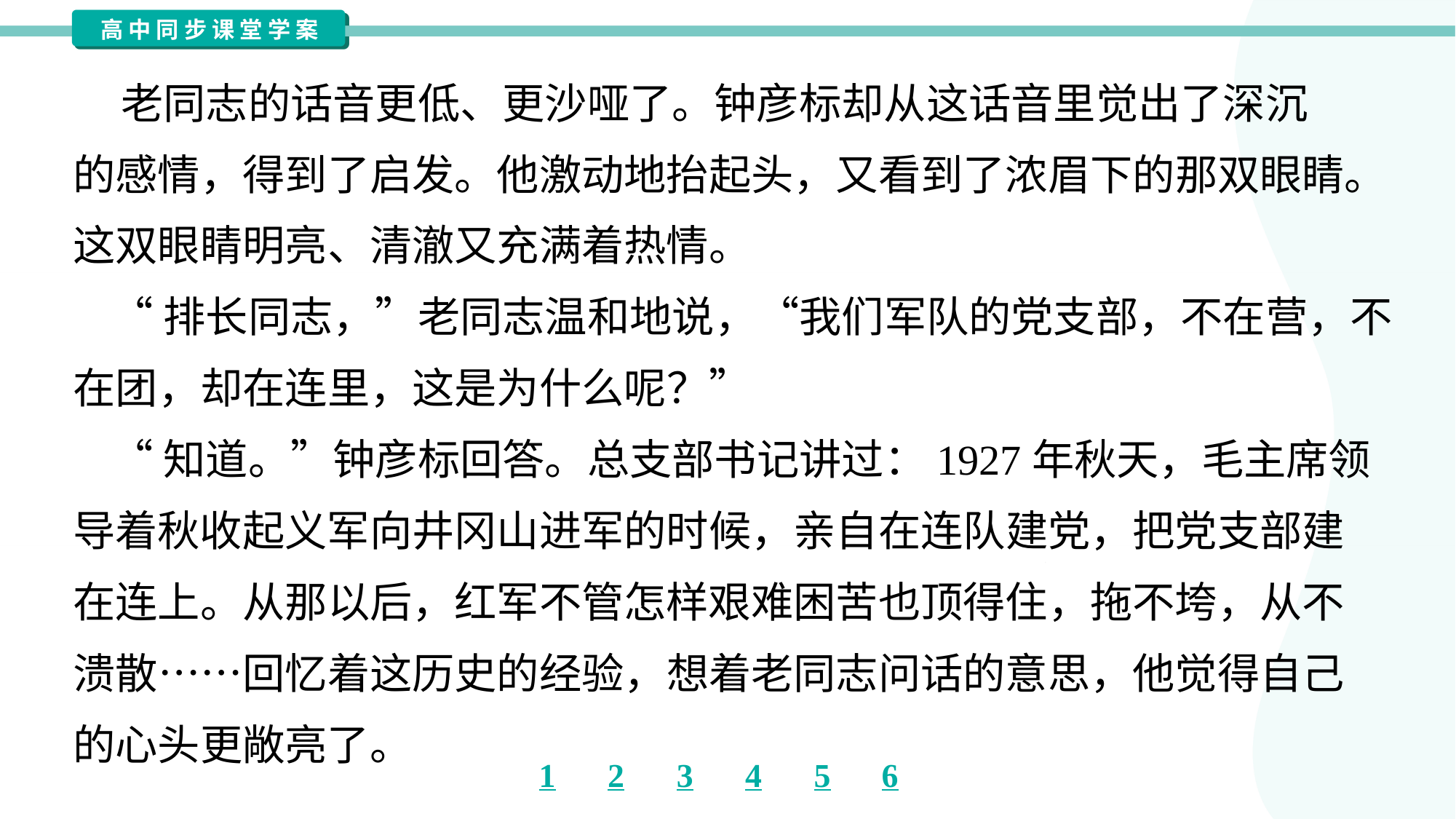

老同志的话音更低、更沙哑了。钟彦标却从这话音里觉出了深沉
的感情，得到了启发。他激动地抬起头，又看到了浓眉下的那双眼睛。
这双眼睛明亮、清澈又充满着热情。
    “排长同志，”老同志温和地说，“我们军队的党支部，不在营，不
在团，却在连里，这是为什么呢？”
    “知道。”钟彦标回答。总支部书记讲过：1927年秋天，毛主席领
导着秋收起义军向井冈山进军的时候，亲自在连队建党，把党支部建
在连上。从那以后，红军不管怎样艰难困苦也顶得住，拖不垮，从不
溃散……回忆着这历史的经验，想着老同志问话的意思，他觉得自己
的心头更敞亮了。